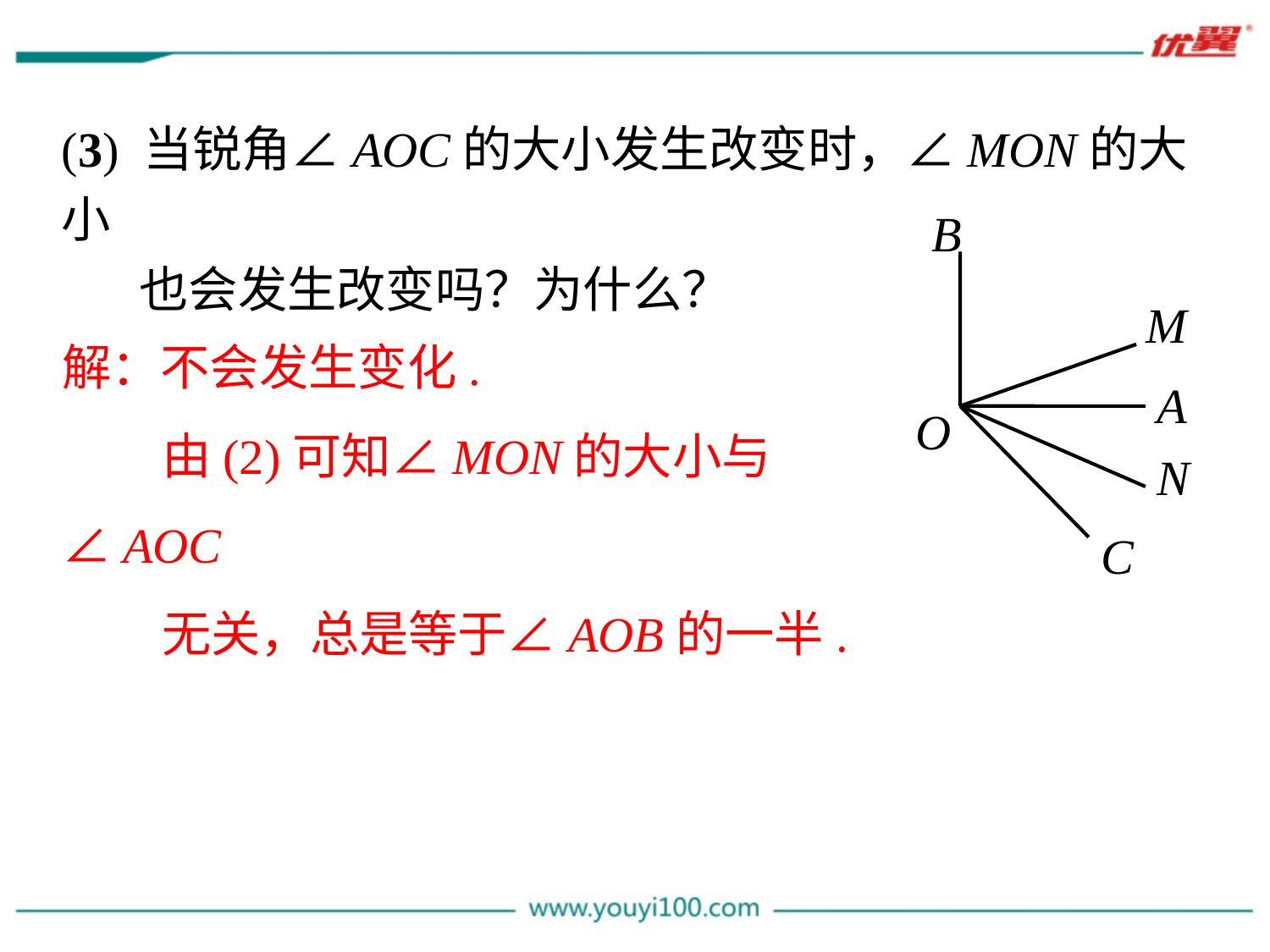

(3) 当锐角∠AOC的大小发生改变时，∠MON的大小
      也会发生改变吗？为什么？
B

M
A
O
N
C
解：不会发生变化.
        由(2)可知∠MON的大小与∠AOC
        无关，总是等于∠AOB的一半.